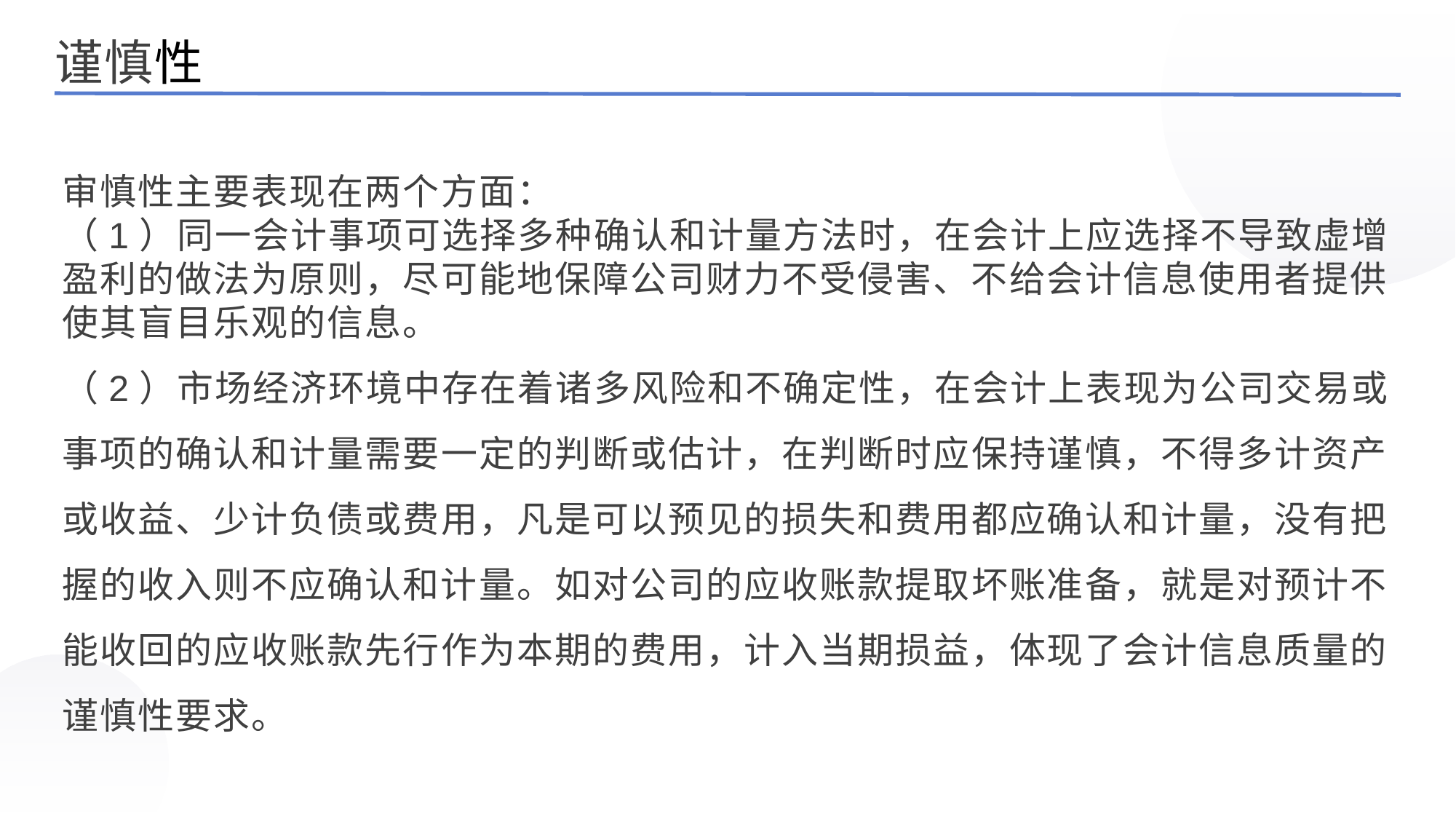

谨慎性

审慎性主要表现在两个方面：
（1）同一会计事项可选择多种确认和计量方法时，在会计上应选择不导致虚增盈利的做法为原则，尽可能地保障公司财力不受侵害、不给会计信息使用者提供使其盲目乐观的信息。
（2）市场经济环境中存在着诸多风险和不确定性，在会计上表现为公司交易或事项的确认和计量需要一定的判断或估计，在判断时应保持谨慎，不得多计资产或收益、少计负债或费用，凡是可以预见的损失和费用都应确认和计量，没有把握的收入则不应确认和计量。如对公司的应收账款提取坏账准备，就是对预计不能收回的应收账款先行作为本期的费用，计入当期损益，体现了会计信息质量的谨慎性要求。

36